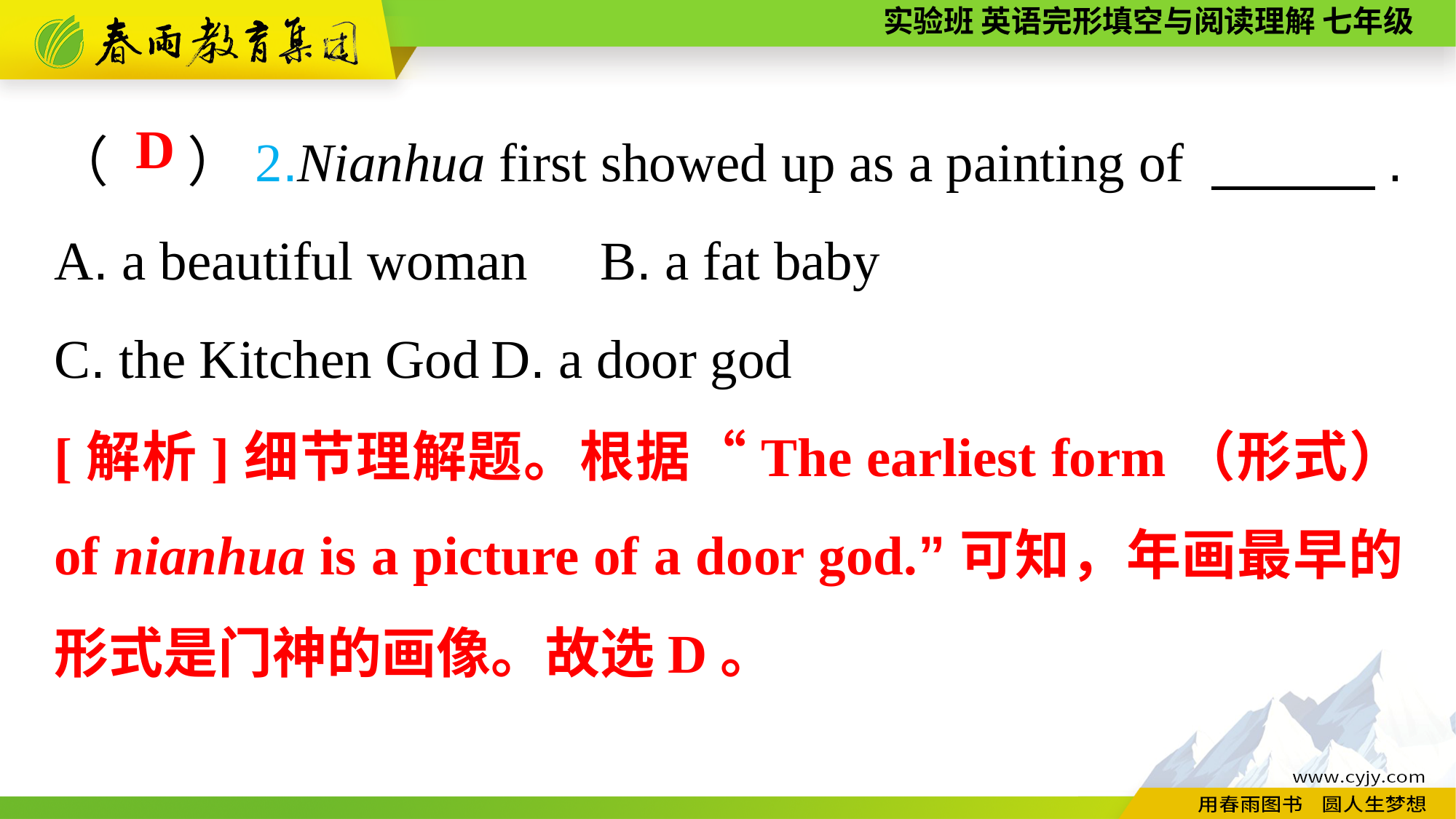

（  　）2.Nianhua first showed up as a painting of 　　　.
A. a beautiful woman	B. a fat baby
C. the Kitchen God	D. a door god
D
[解析]细节理解题。根据“The earliest form（形式） of nianhua is a picture of a door god.”可知，年画最早的形式是门神的画像。故选D。